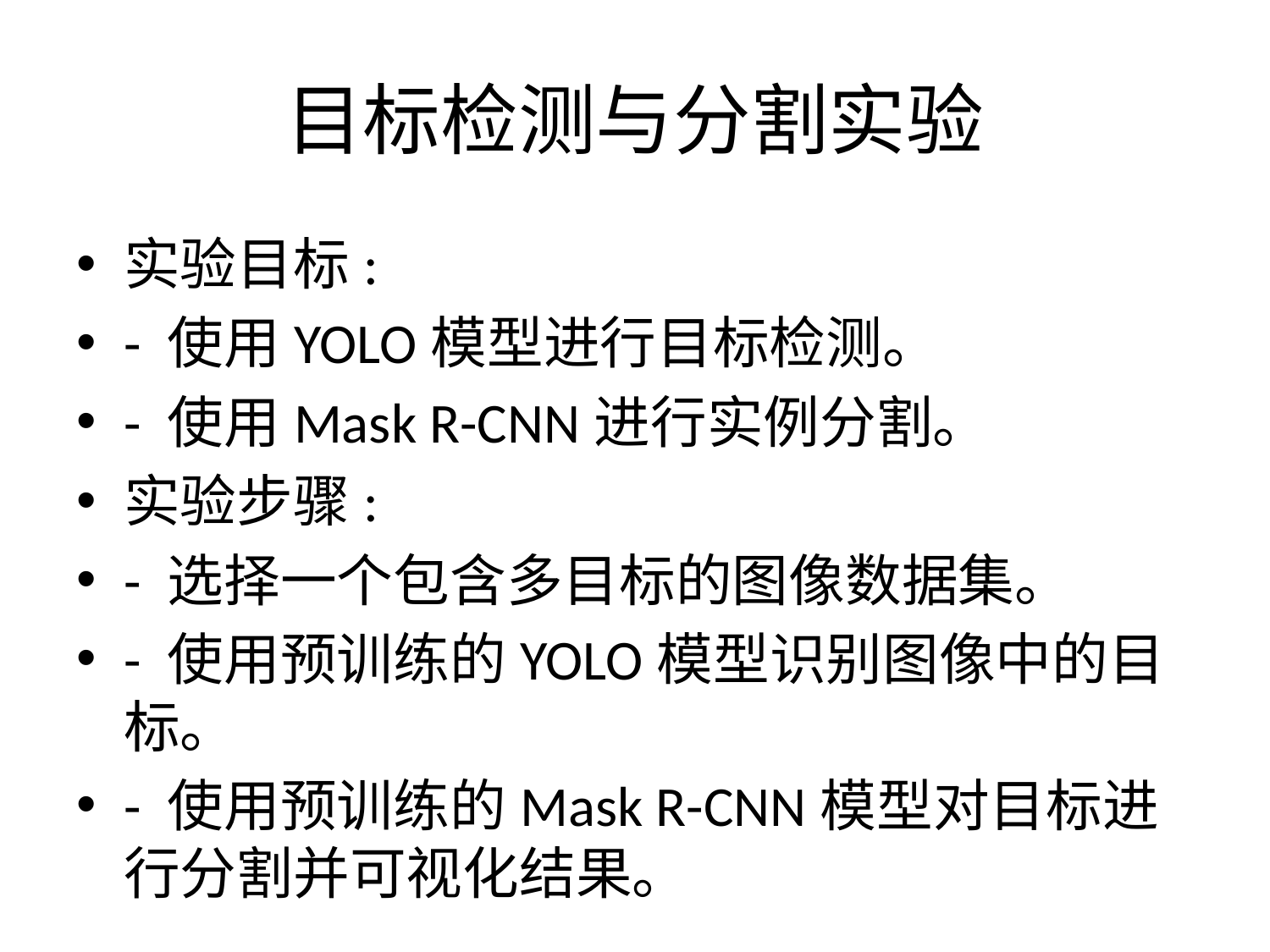

# 目标检测与分割实验
实验目标:
- 使用YOLO模型进行目标检测。
- 使用Mask R-CNN进行实例分割。
实验步骤:
- 选择一个包含多目标的图像数据集。
- 使用预训练的YOLO模型识别图像中的目标。
- 使用预训练的Mask R-CNN模型对目标进行分割并可视化结果。